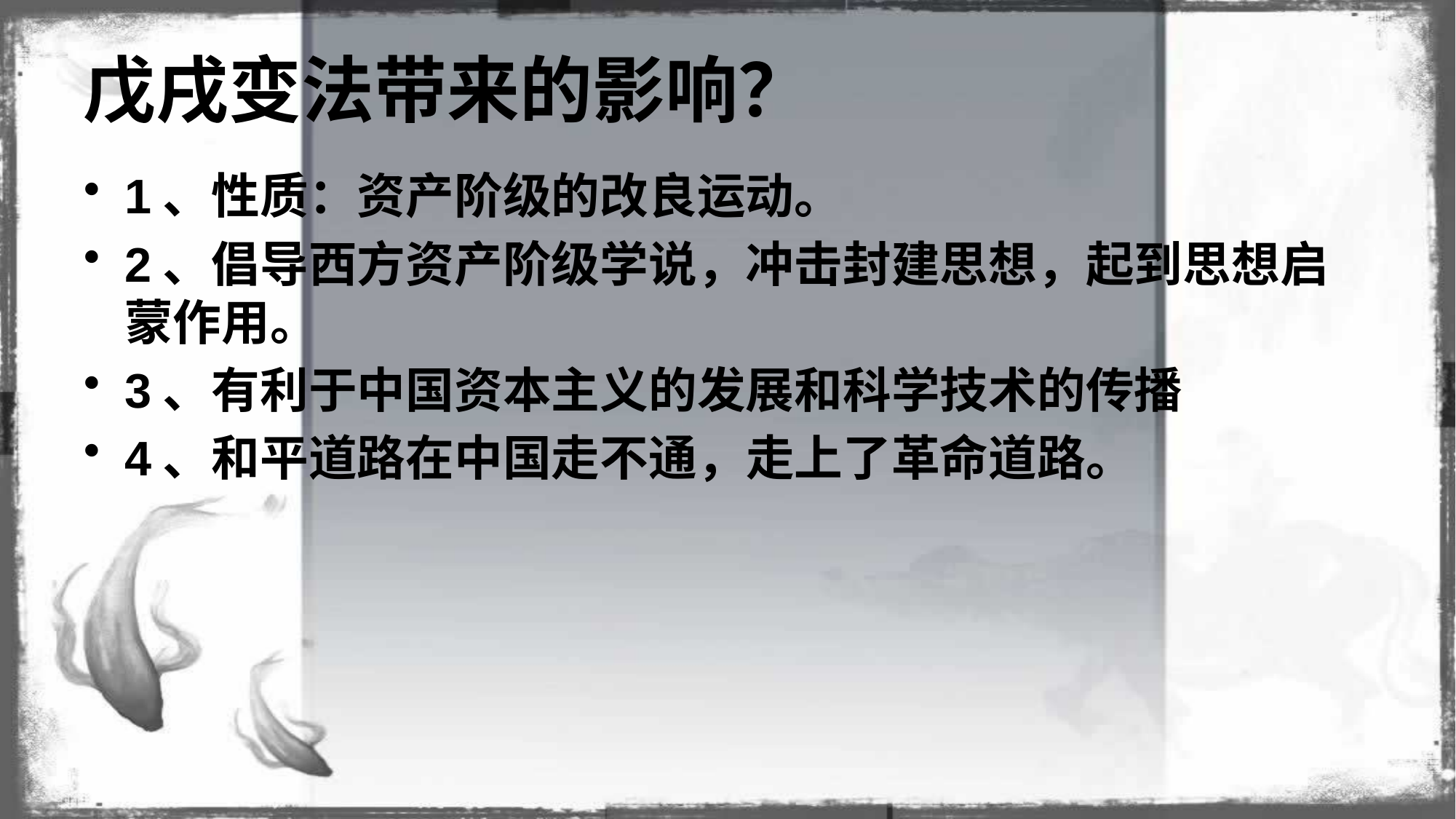

# 戊戌变法带来的影响？
1、性质：资产阶级的改良运动。
2、倡导西方资产阶级学说，冲击封建思想，起到思想启蒙作用。
3、有利于中国资本主义的发展和科学技术的传播
4、和平道路在中国走不通，走上了革命道路。